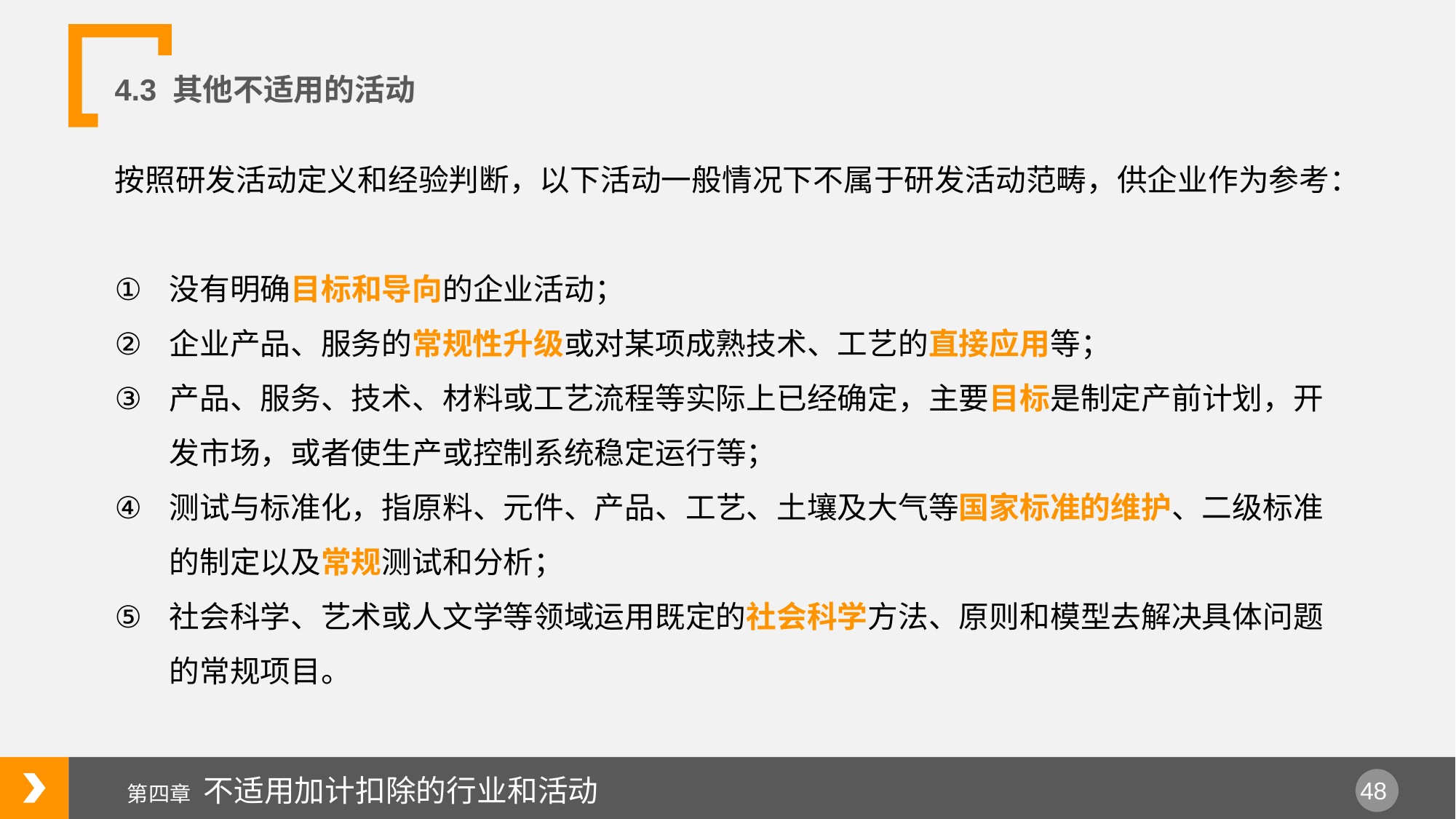

4.3 其他不适用的活动
按照研发活动定义和经验判断，以下活动一般情况下不属于研发活动范畴，供企业作为参考：

没有明确目标和导向的企业活动；
企业产品、服务的常规性升级或对某项成熟技术、工艺的直接应用等；
产品、服务、技术、材料或工艺流程等实际上已经确定，主要目标是制定产前计划，开发市场，或者使生产或控制系统稳定运行等；
测试与标准化，指原料、元件、产品、工艺、土壤及大气等国家标准的维护、二级标准的制定以及常规测试和分析；
社会科学、艺术或人文学等领域运用既定的社会科学方法、原则和模型去解决具体问题的常规项目。